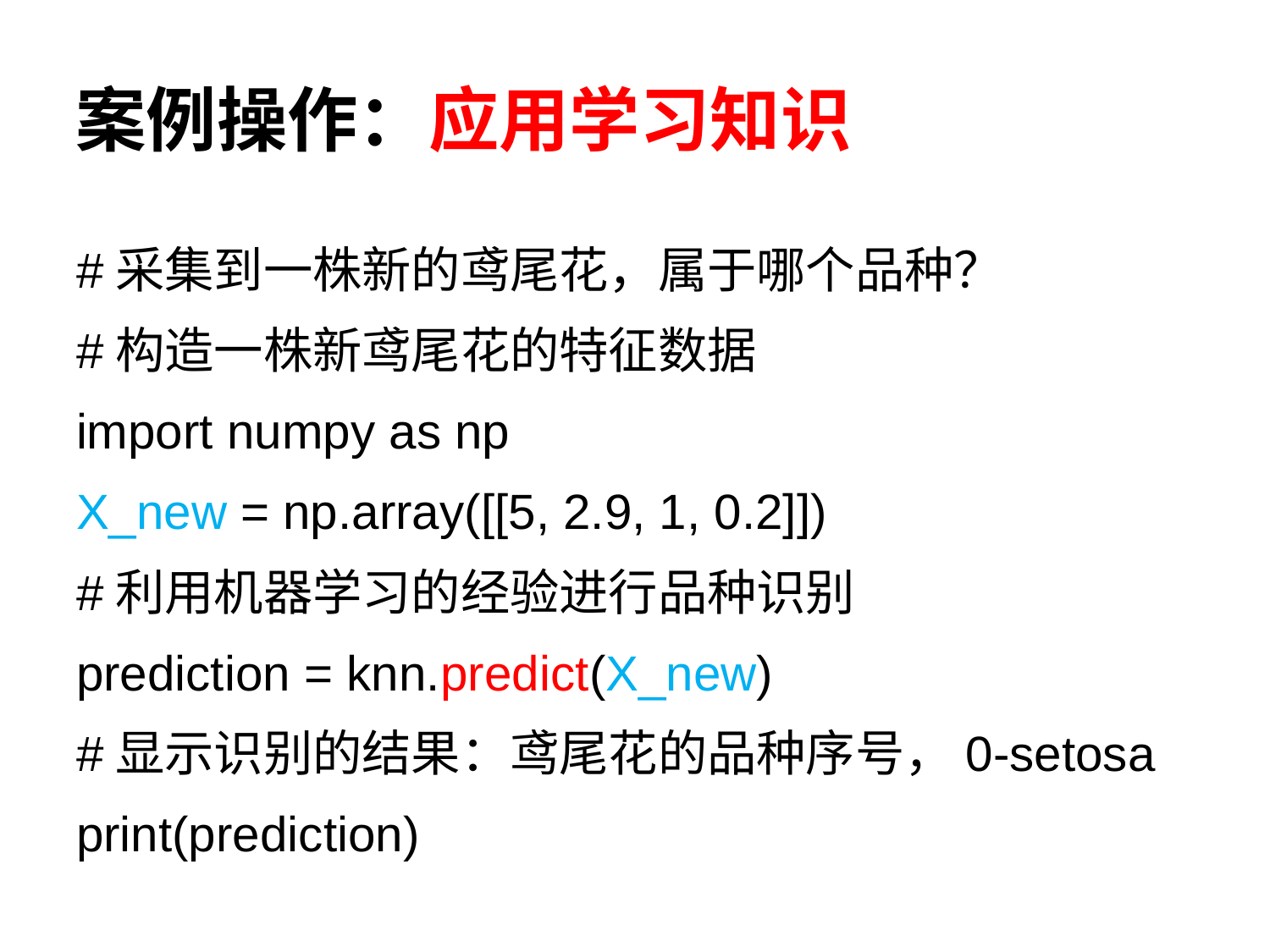

# 案例操作：应用学习知识
#采集到一株新的鸢尾花，属于哪个品种？
#构造一株新鸢尾花的特征数据
import numpy as np
X_new = np.array([[5, 2.9, 1, 0.2]])
#利用机器学习的经验进行品种识别
prediction = knn.predict(X_new)
#显示识别的结果：鸢尾花的品种序号，0-setosa
print(prediction)